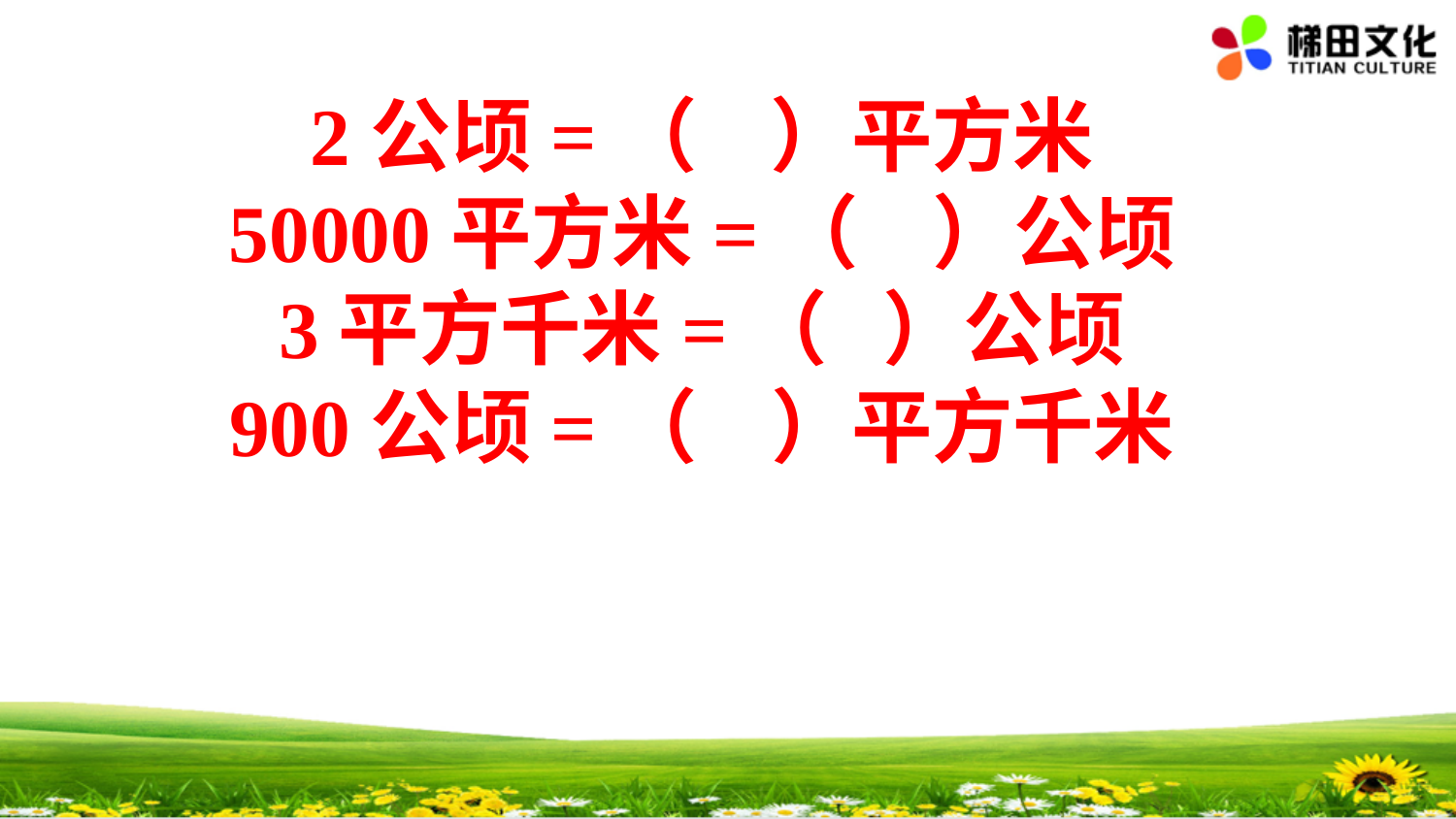

2公顷=（    ）平方米
50000平方米=（    ）公顷
3平方千米=（   ）公顷
900公顷=（    ）平方千米